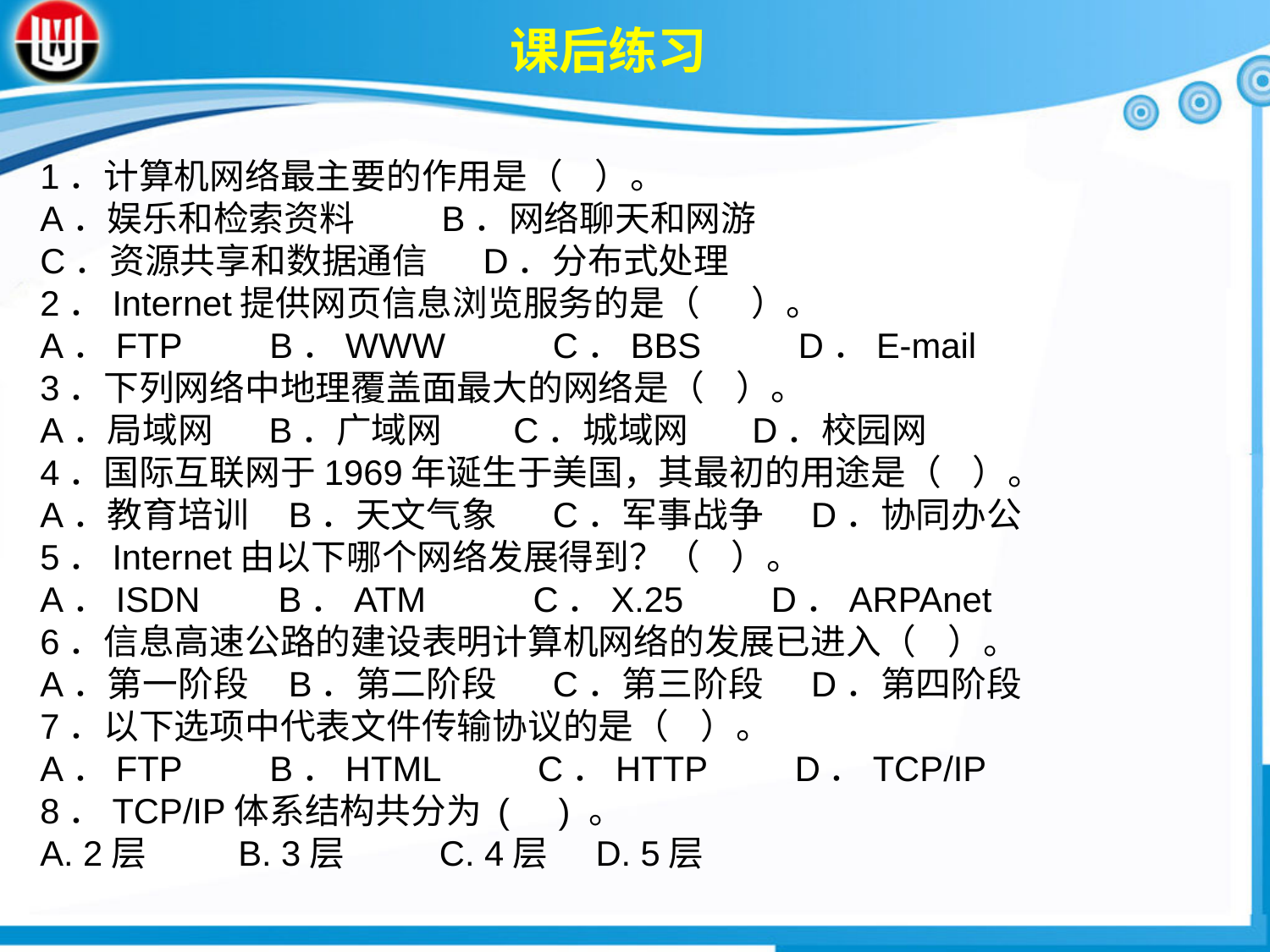

课后练习
1．计算机网络最主要的作用是（    ）。
A．娱乐和检索资料          B．网络聊天和网游
C．资源共享和数据通信      D．分布式处理
2．Internet提供网页信息浏览服务的是（  　）。
A．FTP         B．WWW           C．BBS          D．E-mail
3．下列网络中地理覆盖面最大的网络是（    ）。
A．局域网      B．广域网        C．城域网       D．校园网
4．国际互联网于1969年诞生于美国，其最初的用途是（    ）。
A．教育培训    B．天文气象      C．军事战争     D．协同办公
5．Internet由以下哪个网络发展得到？（    ）。
A．ISDN        B．ATM           C．X.25         D．ARPAnet
6．信息高速公路的建设表明计算机网络的发展已进入（    ）。
A．第一阶段    B．第二阶段      C．第三阶段     D．第四阶段
7．以下选项中代表文件传输协议的是（    ）。
A．FTP         B．HTML          C．HTTP         D．TCP/IP
8．TCP/IP体系结构共分为 (     ) 。
A. 2层	        B. 3层           C. 4层	     D. 5层